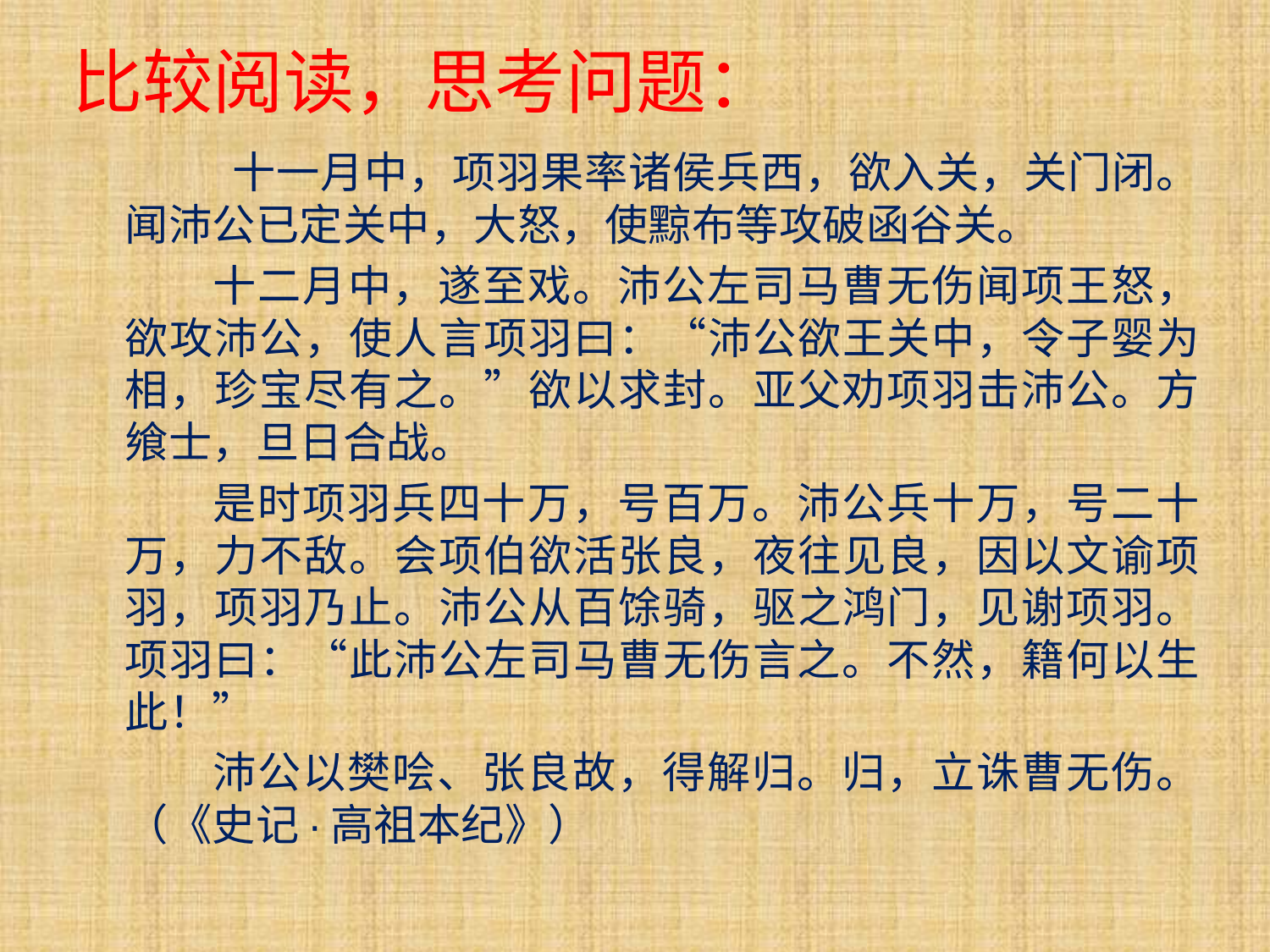

# 比较阅读，思考问题：
              十一月中，项羽果率诸侯兵西，欲入关，关门闭。闻沛公已定关中，大怒，使黥布等攻破函谷关。
           十二月中，遂至戏。沛公左司马曹无伤闻项王怒，欲攻沛公，使人言项羽曰：“沛公欲王关中，令子婴为相，珍宝尽有之。”欲以求封。亚父劝项羽击沛公。方飨士，旦日合战。
           是时项羽兵四十万，号百万。沛公兵十万，号二十万，力不敌。会项伯欲活张良，夜往见良，因以文谕项羽，项羽乃止。沛公从百馀骑，驱之鸿门，见谢项羽。项羽曰：“此沛公左司马曹无伤言之。不然，籍何以生此！”
           沛公以樊哙、张良故，得解归。归，立诛曹无伤。（《史记·高祖本纪》）